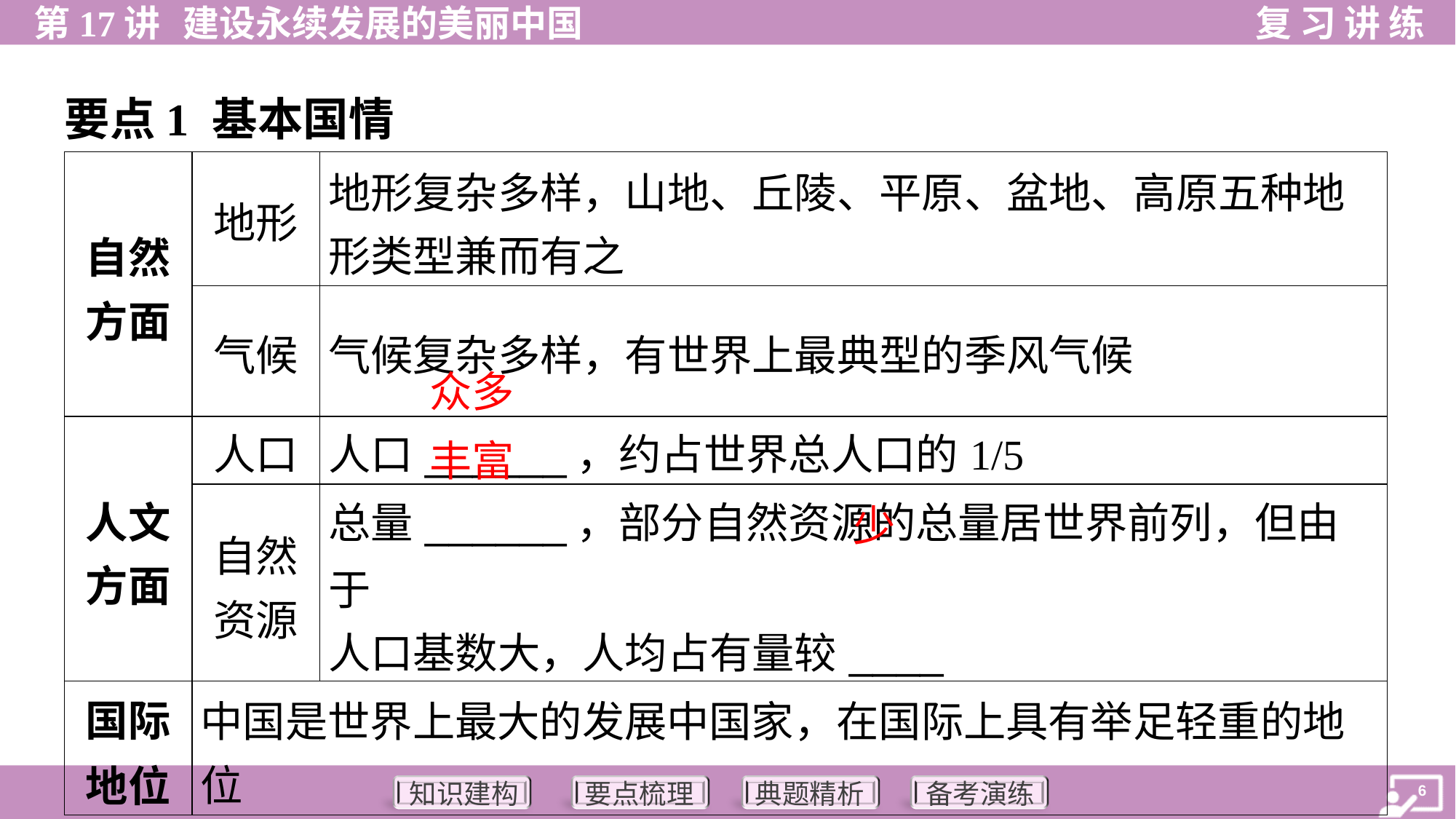

要点1 基本国情
| 自然 方面 | 地形 | 地形复杂多样，山地、丘陵、平原、盆地、高原五种地 形类型兼而有之 |
| --- | --- | --- |
|  | 气候 | 气候复杂多样，有世界上最典型的季风气候 |
| 人文 方面 | 人口 | 人口\_\_\_\_\_\_，约占世界总人口的1/5 |
|  | 自然 资源 | 总量\_\_\_\_\_\_，部分自然资源的总量居世界前列，但由于 人口基数大，人均占有量较\_\_\_\_ |
| 国际 地位 | 中国是世界上最大的发展中国家，在国际上具有举足轻重的地 位 |  |
众多
丰富
少